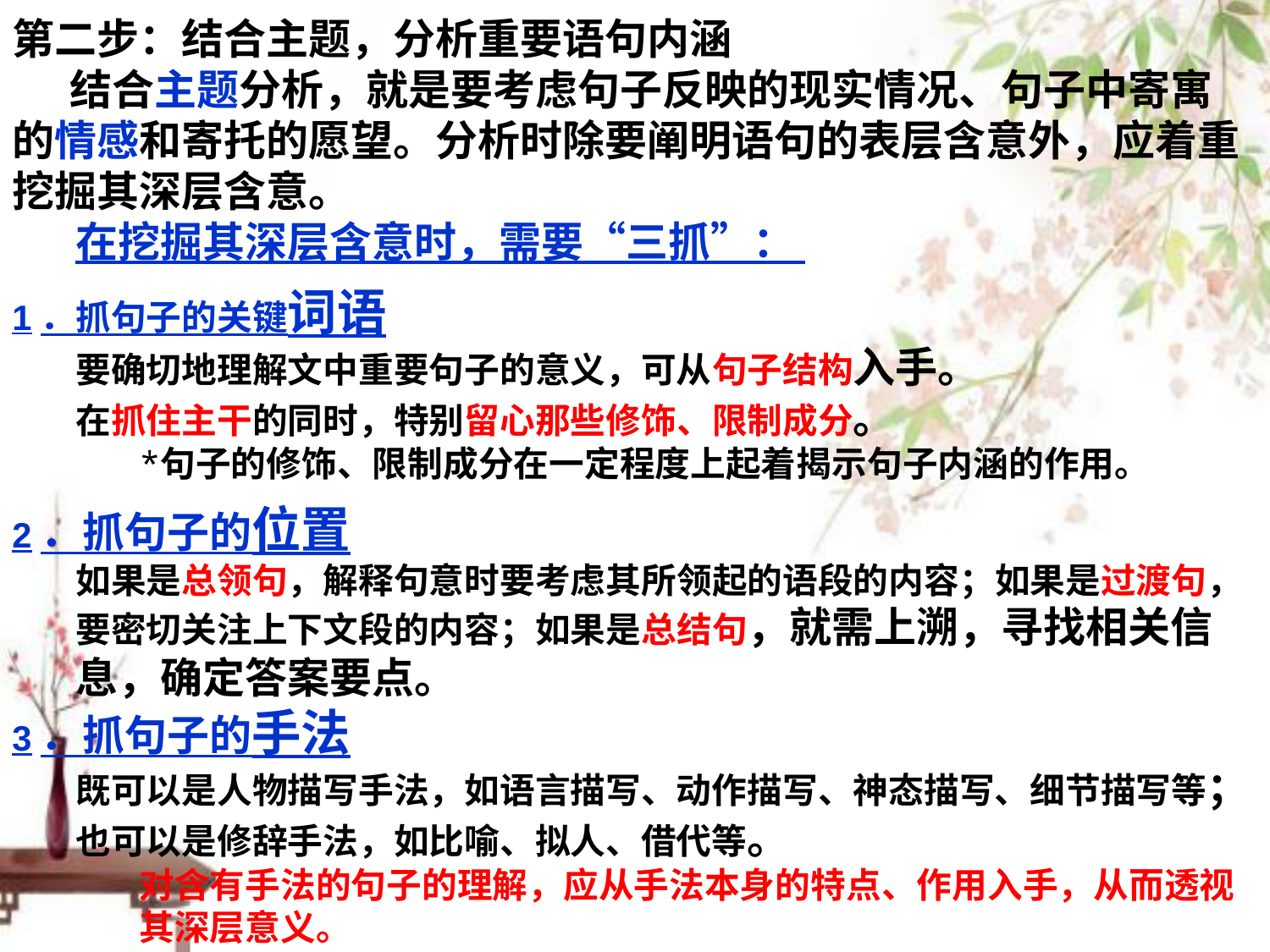

第二步：结合主题，分析重要语句内涵
     结合主题分析，就是要考虑句子反映的现实情况、句子中寄寓的情感和寄托的愿望。分析时除要阐明语句的表层含意外，应着重挖掘其深层含意。
在挖掘其深层含意时，需要“三抓”：
1．抓句子的关键词语
要确切地理解文中重要句子的意义，可从句子结构入手。
在抓住主干的同时，特别留心那些修饰、限制成分。
句子的修饰、限制成分在一定程度上起着揭示句子内涵的作用。
2．抓句子的位置
如果是总领句，解释句意时要考虑其所领起的语段的内容；如果是过渡句，要密切关注上下文段的内容；如果是总结句，就需上溯，寻找相关信息，确定答案要点。
3．抓句子的手法
既可以是人物描写手法，如语言描写、动作描写、神态描写、细节描写等；
也可以是修辞手法，如比喻、拟人、借代等。
对含有手法的句子的理解，应从手法本身的特点、作用入手，从而透视其深层意义。